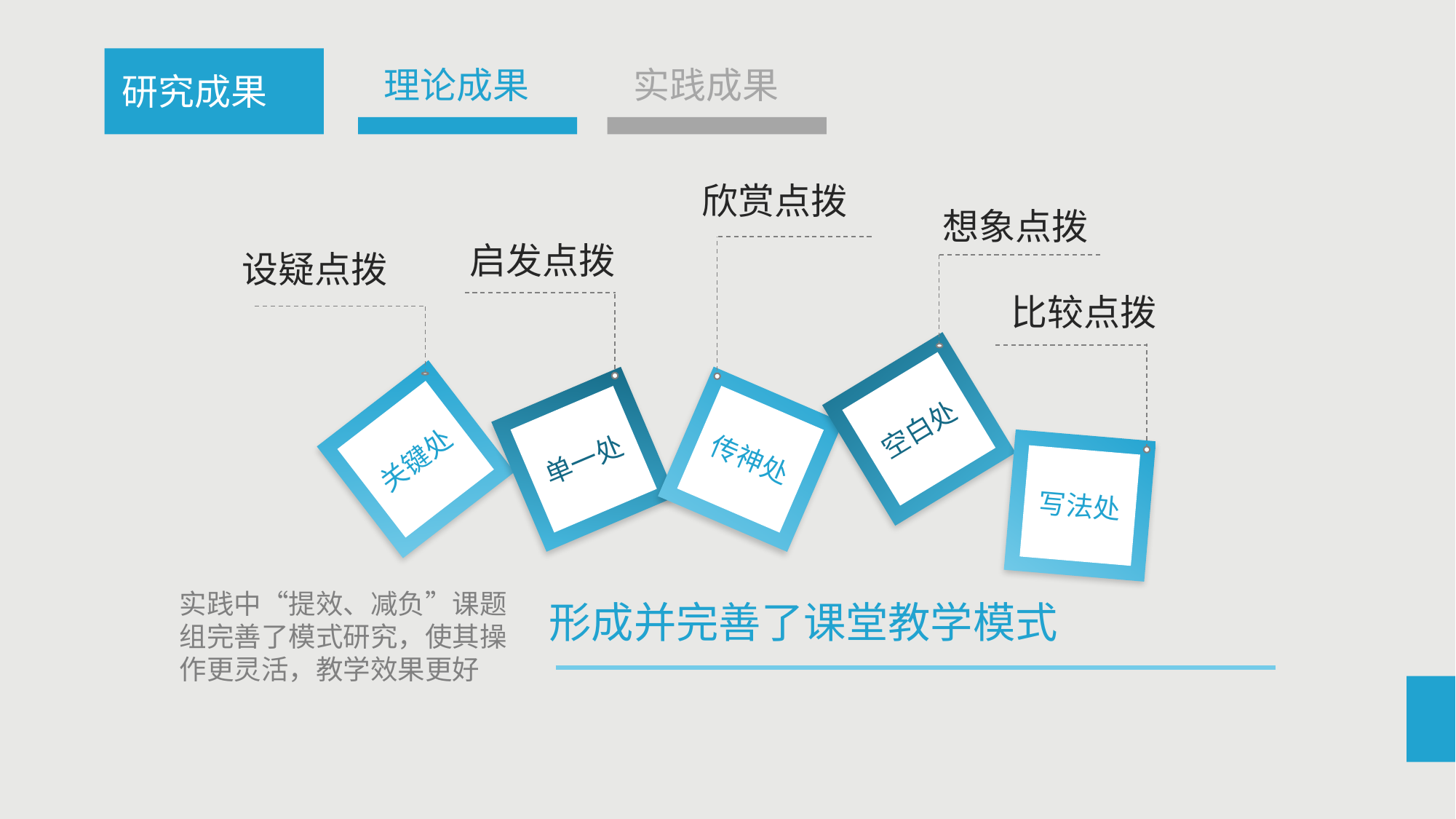

理论成果

实践成果
研究成果

欣赏点拨
想象点拨

启发点拨
设疑点拨

比较点拨

空白处

关键处
单一处
传神处

写法处
实践中“提效、减负”课题组完善了模式研究，使其操作更灵活，教学效果更好
形成并完善了课堂教学模式